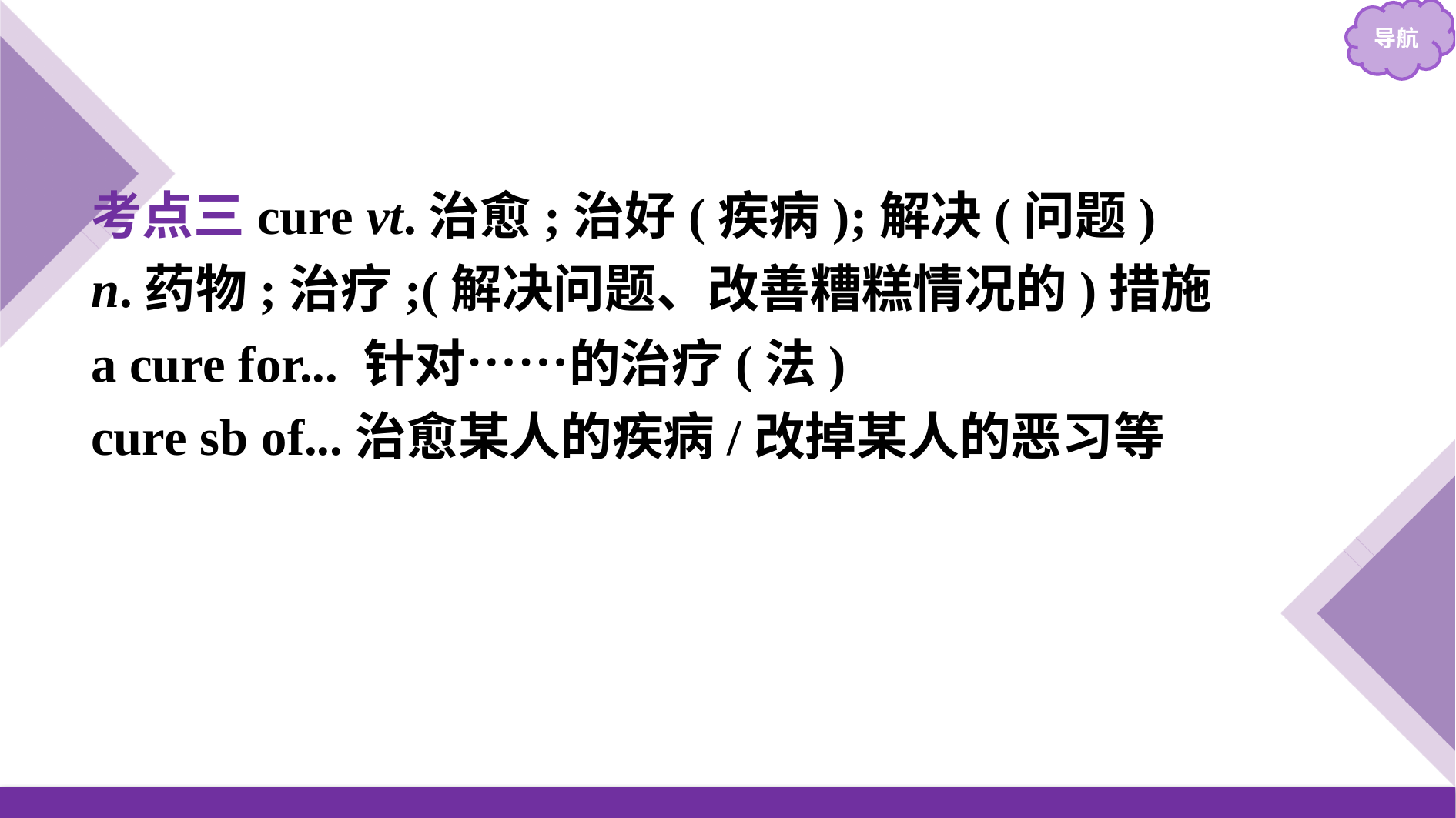

考点三cure vt.治愈;治好(疾病);解决(问题)
n.药物;治疗;(解决问题、改善糟糕情况的)措施
a cure for... 针对……的治疗(法)
cure sb of...治愈某人的疾病/改掉某人的恶习等